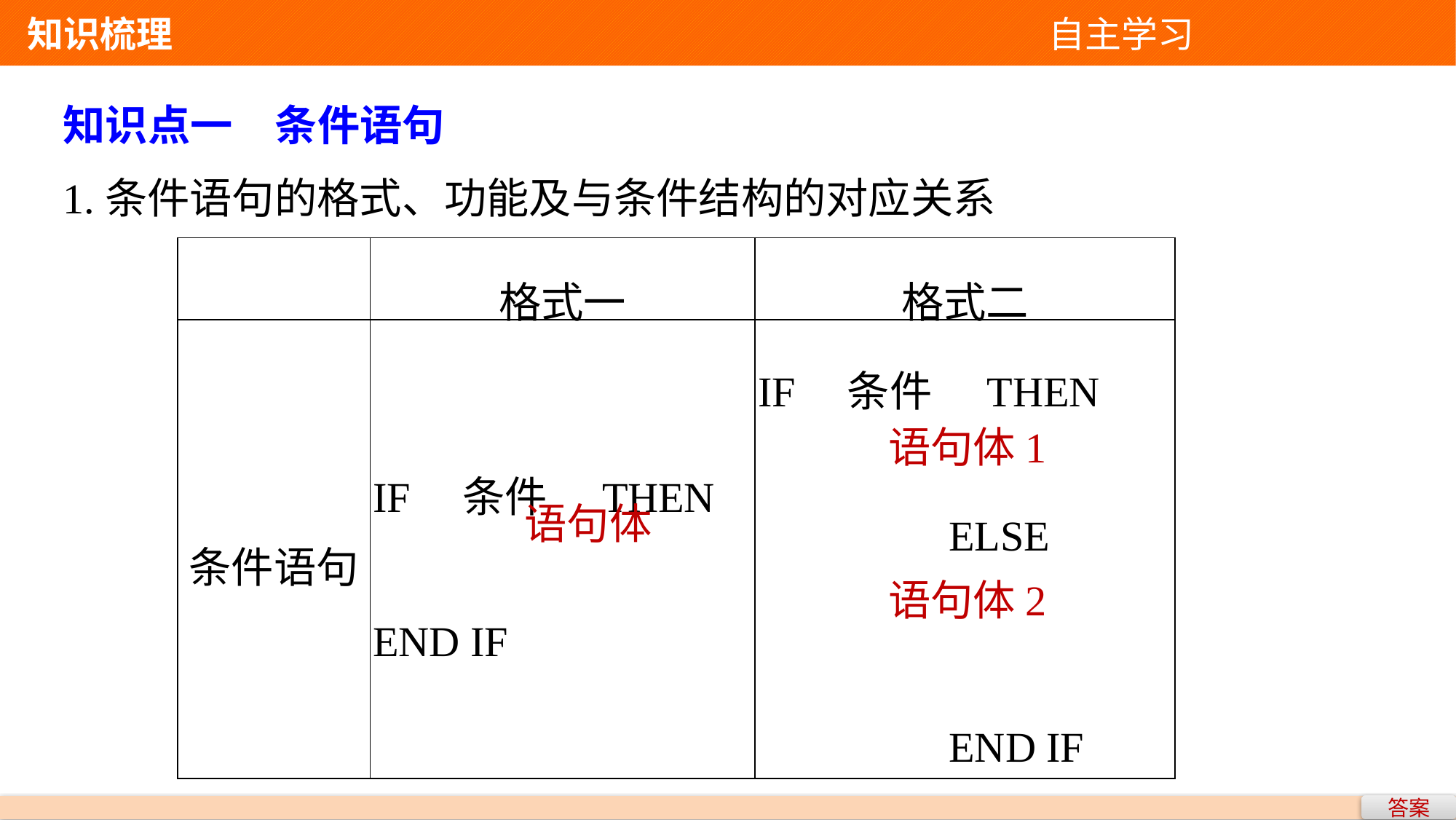

知识梳理                                                                                                           自主学习
知识点一　条件语句
1.条件语句的格式、功能及与条件结构的对应关系
|  | 格式一 | 格式二 |
| --- | --- | --- |
| 条件语句 | IF　条件　THEN END IF | IF　条件　THEN ELSE END IF |
语句体1
语句体
语句体2
答案